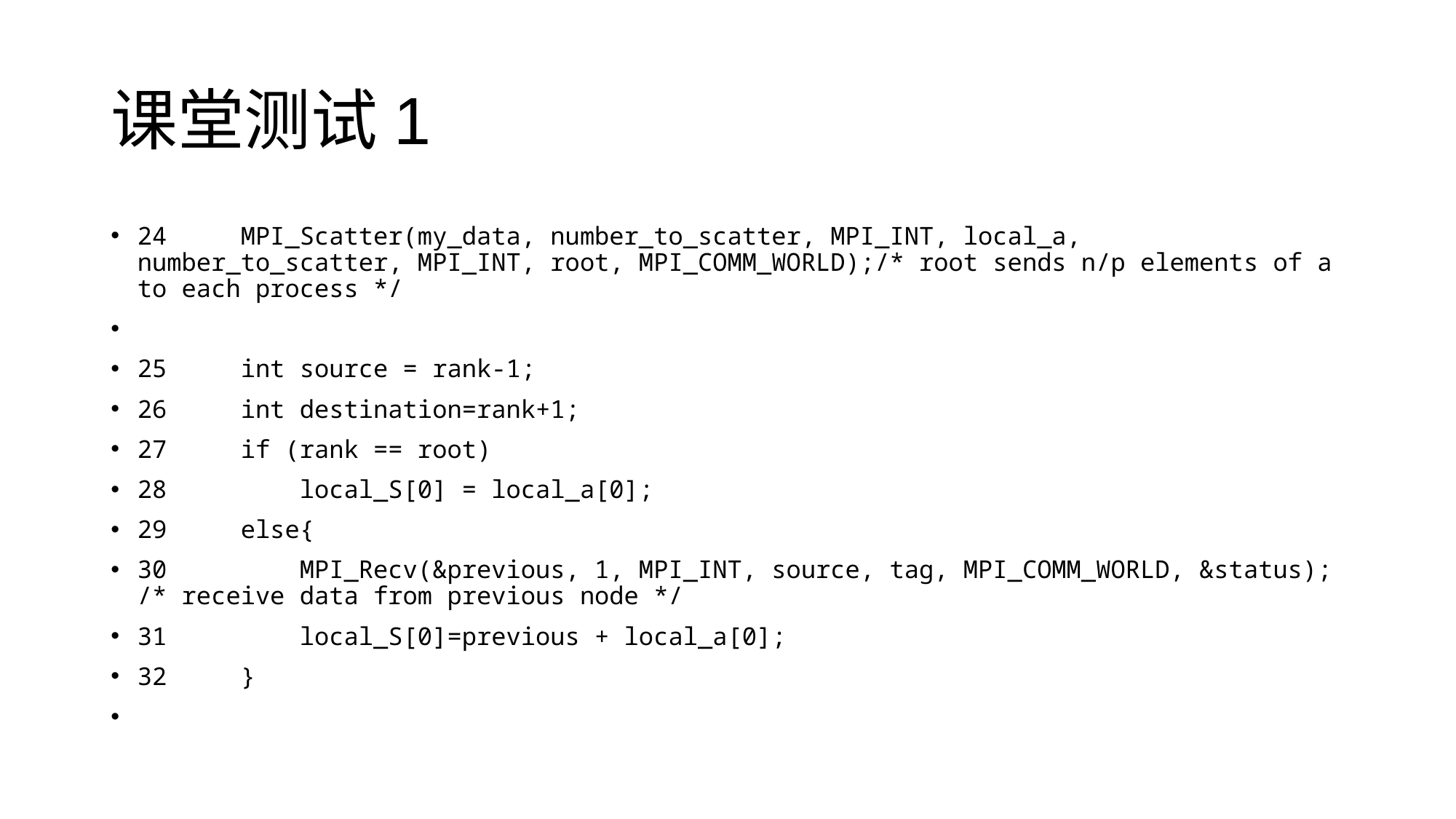

# 课堂测试1
24     MPI_Scatter(my_data, number_to_scatter, MPI_INT, local_a, number_to_scatter, MPI_INT, root, MPI_COMM_WORLD);/* root sends n/p elements of a to each process */

25     int source = rank-1;
26     int destination=rank+1;
27     if (rank == root)
28         local_S[0] = local_a[0];
29     else{
30         MPI_Recv(&previous, 1, MPI_INT, source, tag, MPI_COMM_WORLD, &status); /* receive data from previous node */
31         local_S[0]=previous + local_a[0];
32     }